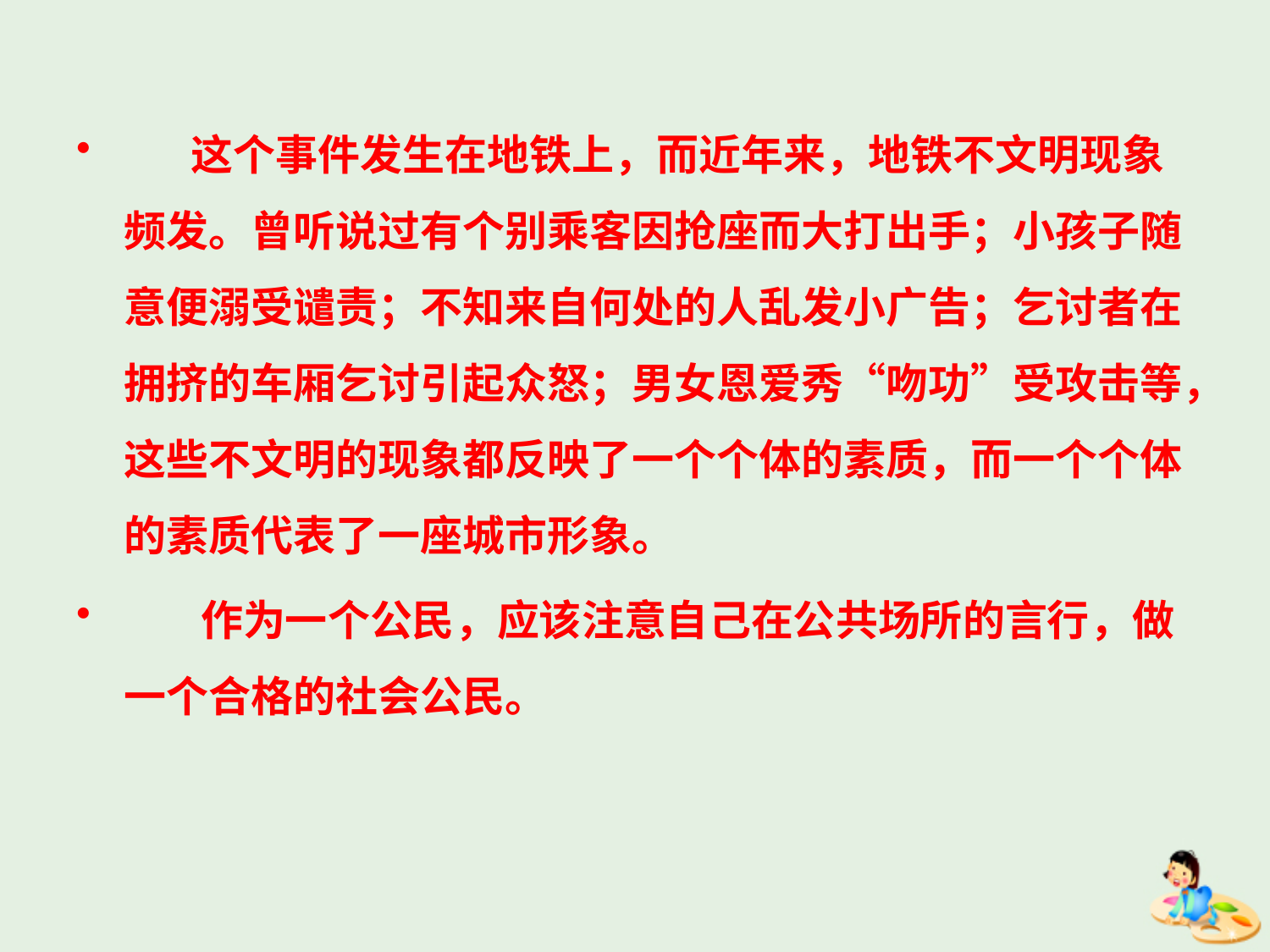

这个事件发生在地铁上，而近年来，地铁不文明现象频发。曾听说过有个别乘客因抢座而大打出手；小孩子随意便溺受谴责；不知来自何处的人乱发小广告；乞讨者在拥挤的车厢乞讨引起众怒；男女恩爱秀“吻功”受攻击等，这些不文明的现象都反映了一个个体的素质，而一个个体的素质代表了一座城市形象。
       作为一个公民，应该注意自己在公共场所的言行，做一个合格的社会公民。